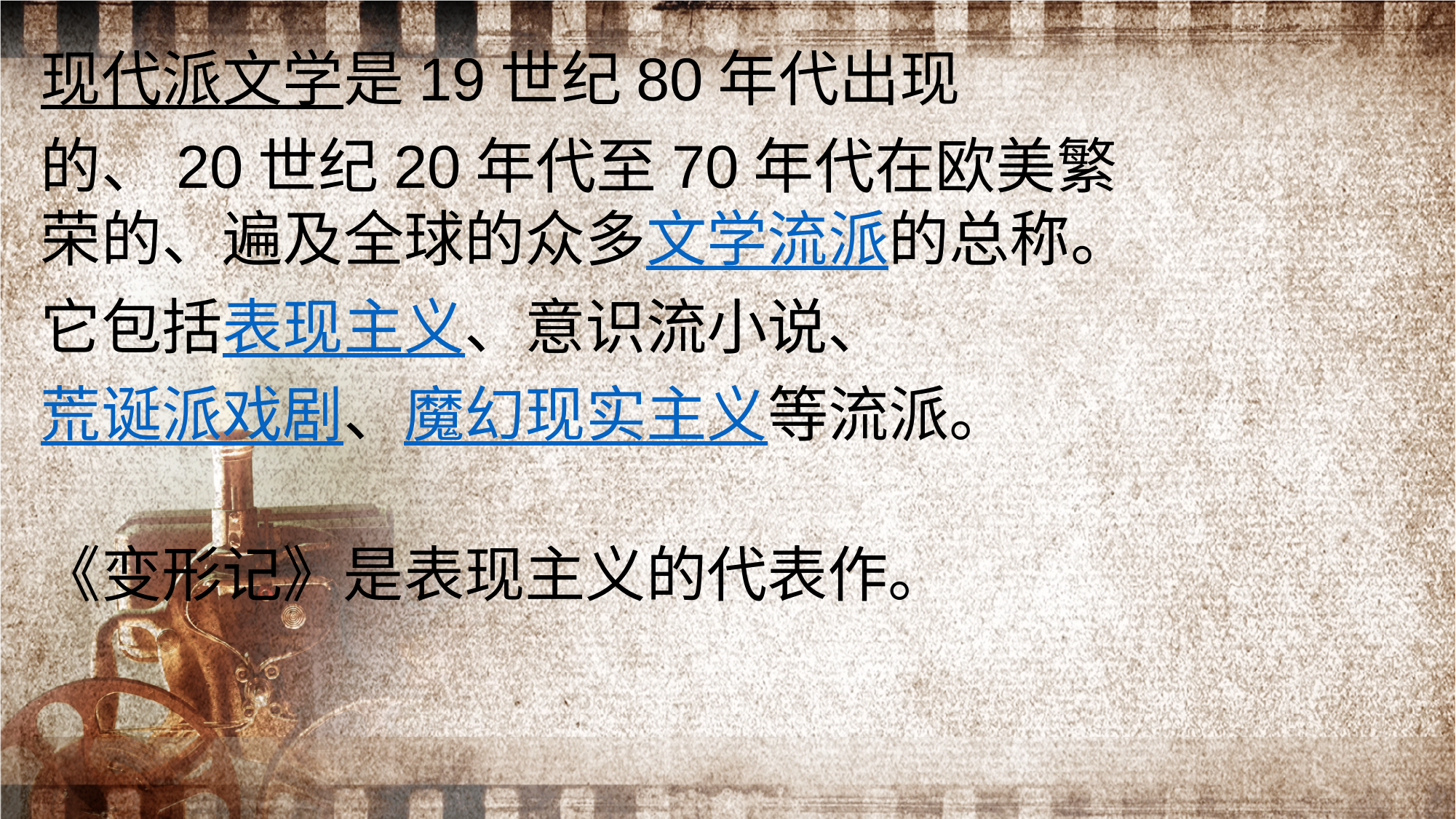

现代派文学是19世纪80年代出现的、20世纪20年代至70年代在欧美繁荣的、遍及全球的众多文学流派的总称。它包括表现主义、意识流小说、荒诞派戏剧、魔幻现实主义等流派。

《变形记》是表现主义的代表作。